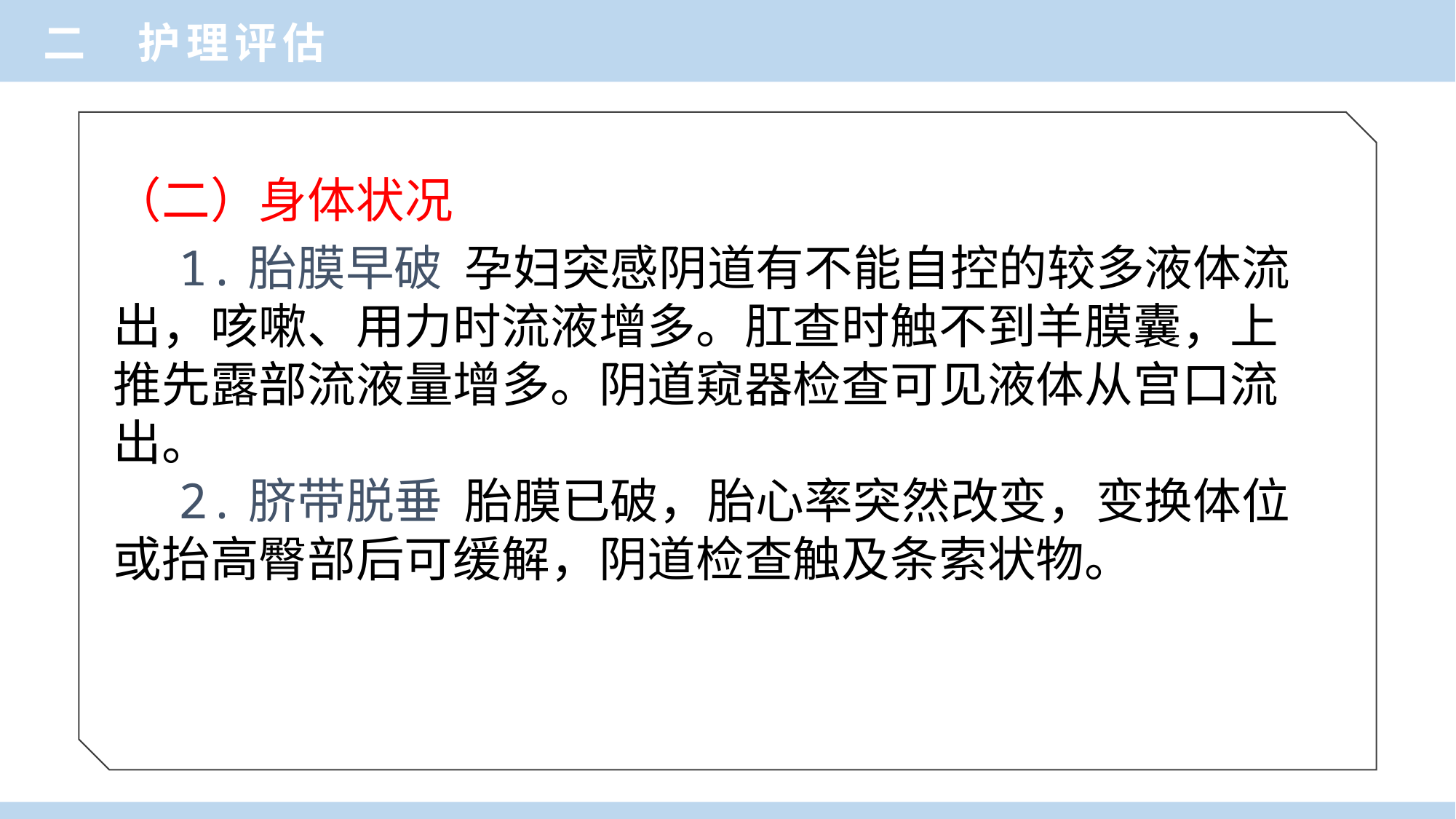

二   护理评估

（二）身体状况
 1.胎膜早破  孕妇突感阴道有不能自控的较多液体流出，咳嗽、用力时流液增多。肛查时触不到羊膜囊，上推先露部流液量增多。阴道窥器检查可见液体从宫口流出。
 2.脐带脱垂  胎膜已破，胎心率突然改变，变换体位或抬高臀部后可缓解，阴道检查触及条索状物。